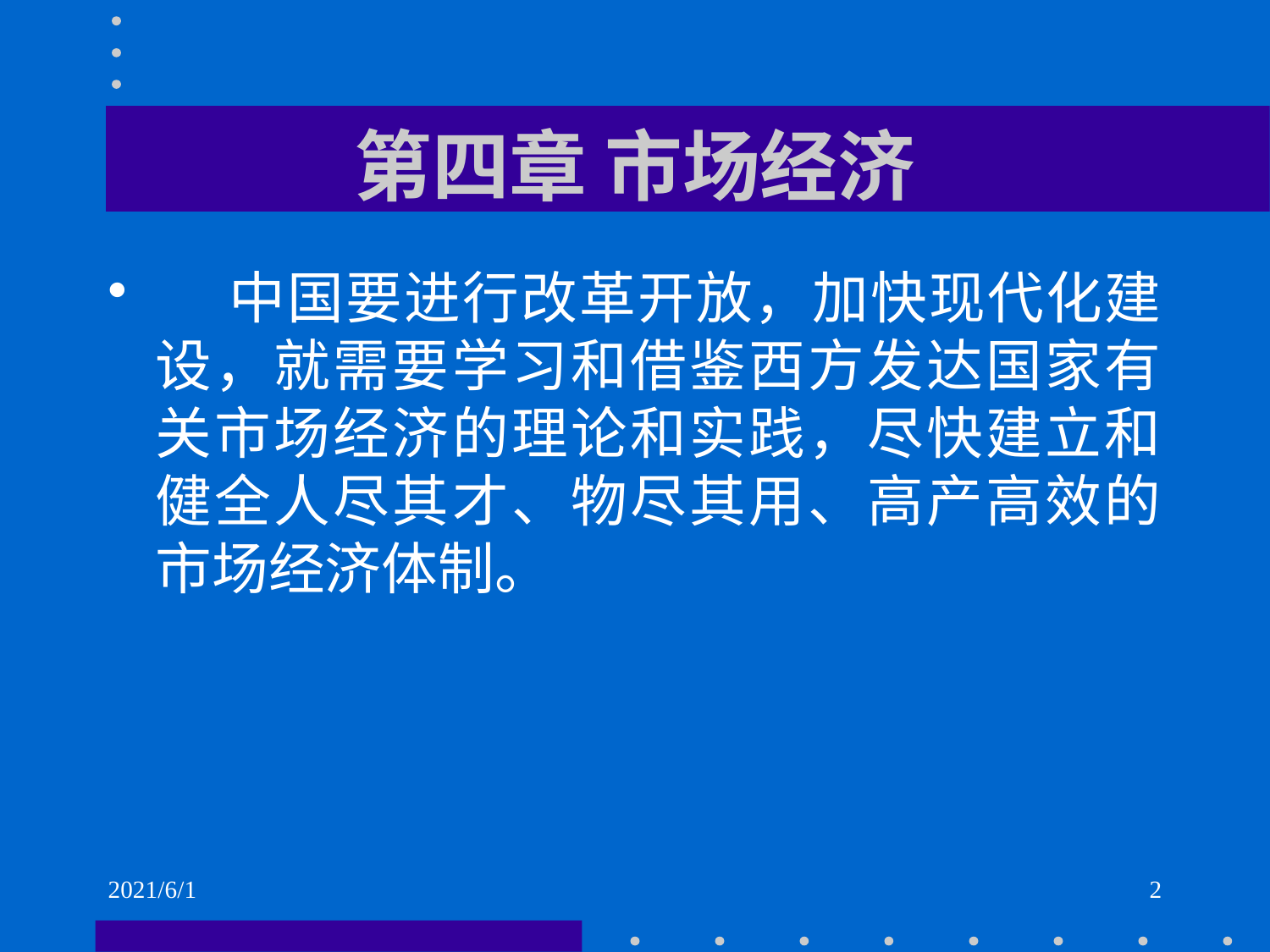

# 第四章 市场经济
    中国要进行改革开放，加快现代化建设，就需要学习和借鉴西方发达国家有关市场经济的理论和实践，尽快建立和健全人尽其才、物尽其用、高产高效的市场经济体制。
2021/6/1
2